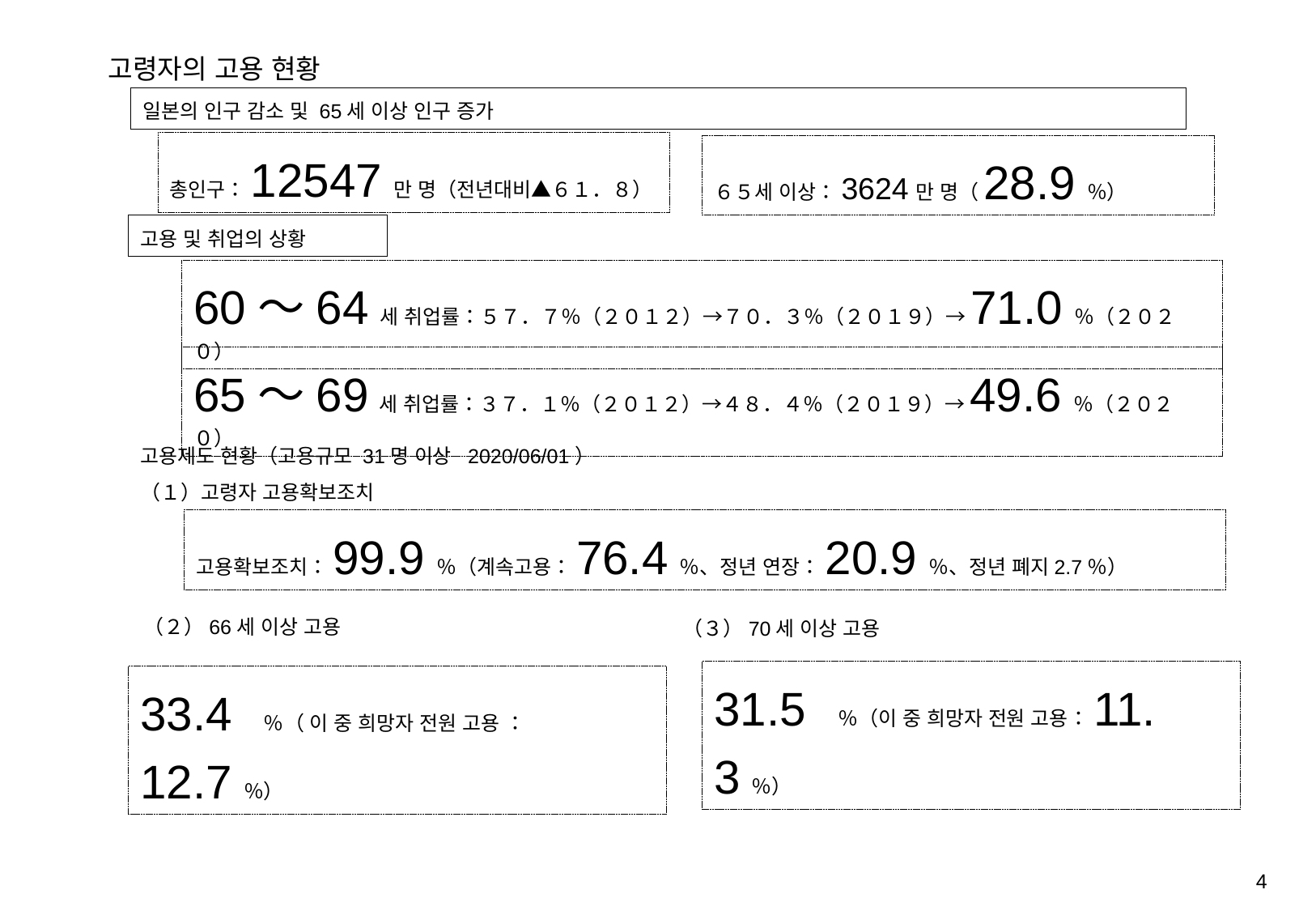

고령자의 고용 현황
일본의 인구 감소 및 65세 이상 인구 증가
총인구：12547만 명（전년대비▲６１．８）
６５세 이상：3624만 명（28.9％）
고용 및 취업의 상황
60～64세 취업률：５７．７％（２０１２）→７０．３％（２０１９）→71.0％（２０２０）
65～69 세 취업률：３７．１％（２０１２）→４８．４％（２０１９）→49.6％（２０２０）
고용제도 현황（고용규모 31명 이상  2020/06/01）
（１）고령자 고용확보조치
고용확보조치：99.9％（계속고용：76.4％、정년 연장：20.9％、정년 폐지2.7％）
（２）66세 이상 고용
（３）70세 이상 고용
31.5　％（이 중 희망자 전원 고용：11.3％）
33.4　％（ 이 중 희망자 전원 고용 ：12.7％）
4